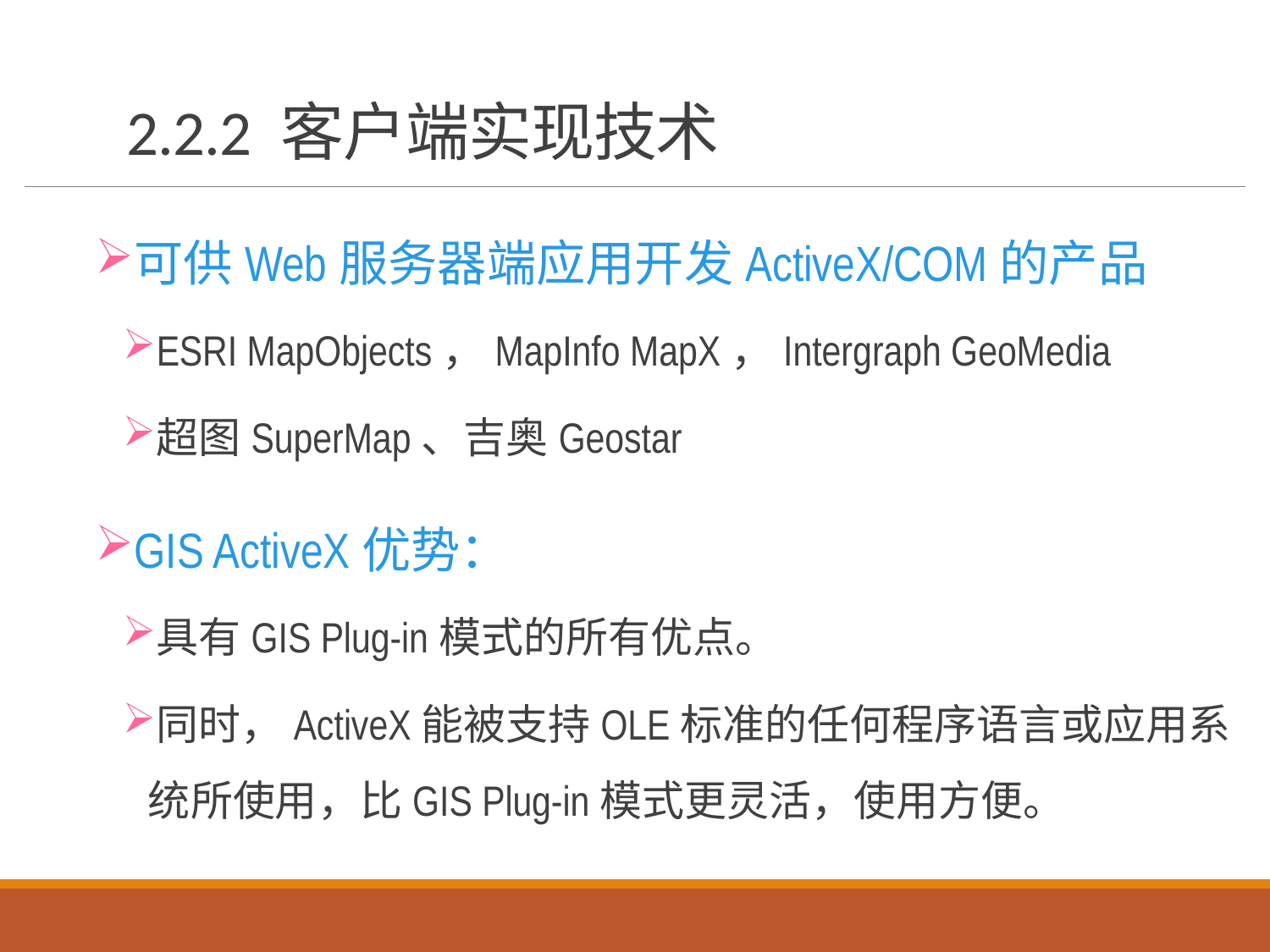

# 2.2.2 客户端实现技术
可供Web服务器端应用开发ActiveX/COM的产品
ESRI MapObjects，MapInfo MapX，Intergraph GeoMedia
超图SuperMap、吉奥Geostar
GIS ActiveX优势：
具有GIS Plug-in模式的所有优点。
同时，ActiveX能被支持OLE标准的任何程序语言或应用系统所使用，比GIS Plug-in模式更灵活，使用方便。